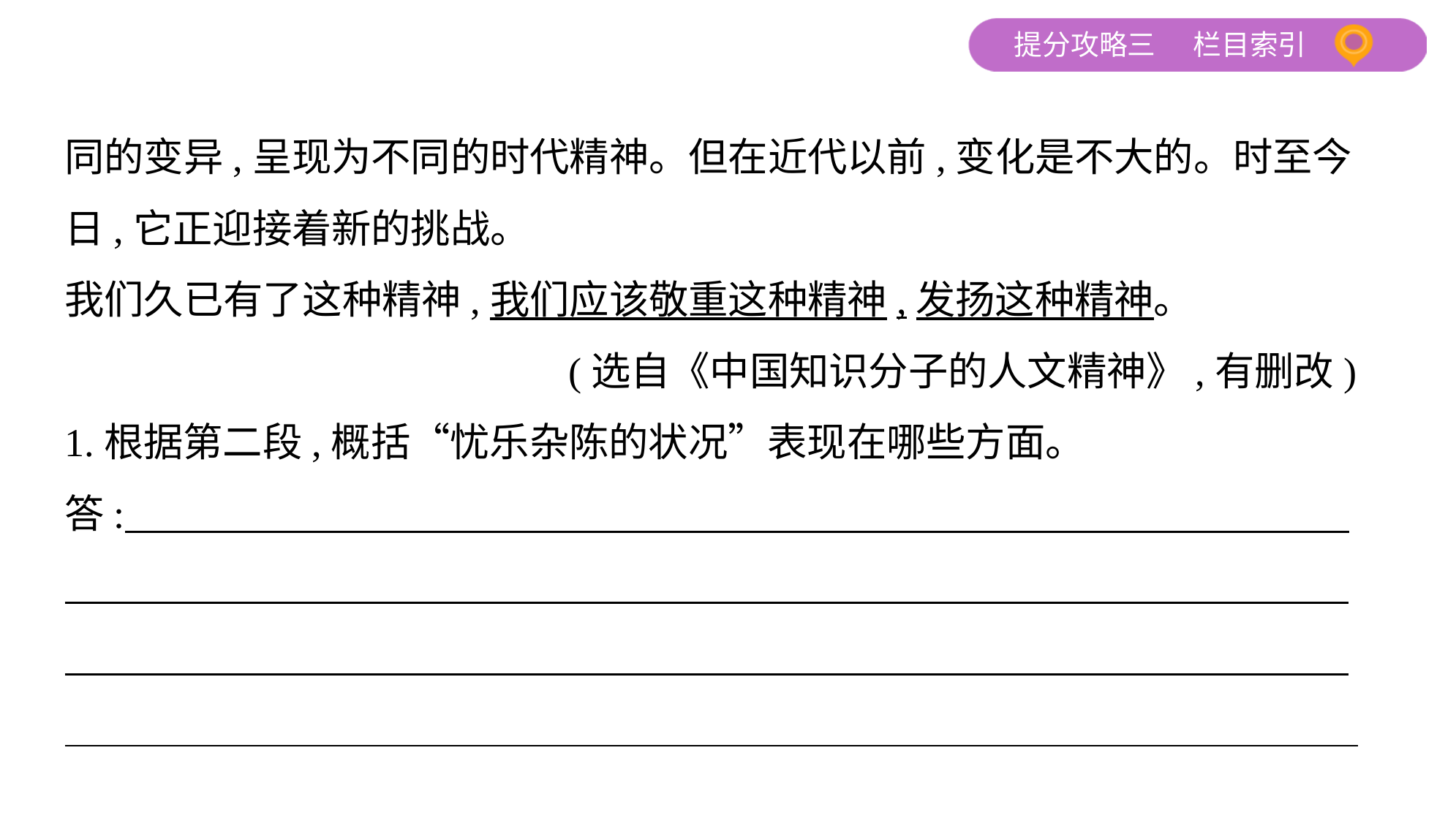

同的变异,呈现为不同的时代精神。但在近代以前,变化是不大的。时至今
日,它正迎接着新的挑战。
我们久已有了这种精神,我们应该敬重这种精神,发扬这种精神。
                                                   (选自《中国知识分子的人文精神》,有删改)
1.根据第二段,概括“忧乐杂陈的状况”表现在哪些方面。
答: